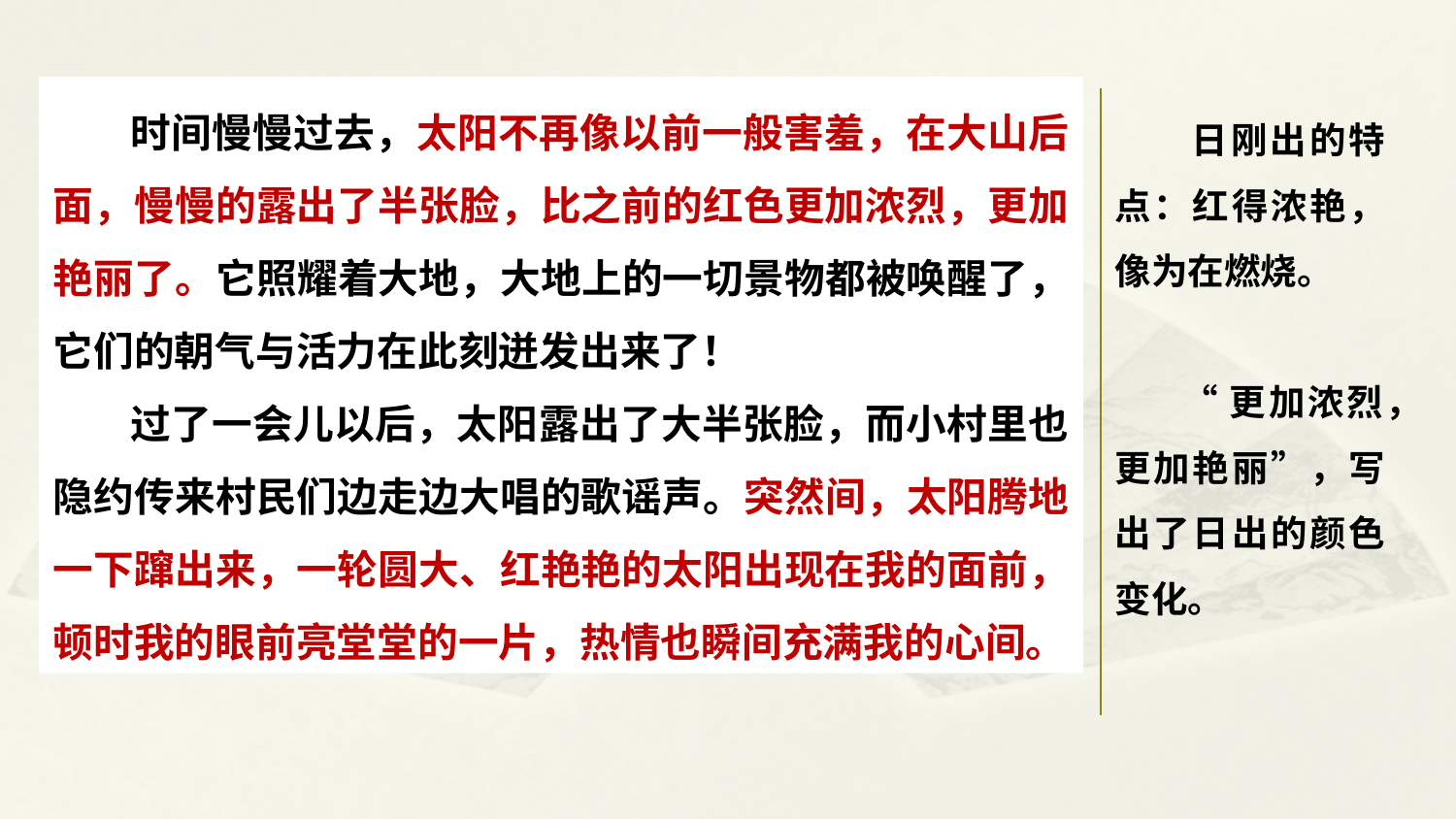

时间慢慢过去，太阳不再像以前一般害羞，在大山后面，慢慢的露出了半张脸，比之前的红色更加浓烈，更加艳丽了。它照耀着大地，大地上的一切景物都被唤醒了，它们的朝气与活力在此刻迸发出来了！
  过了一会儿以后，太阳露出了大半张脸，而小村里也隐约传来村民们边走边大唱的歌谣声。突然间，太阳腾地一下蹿出来，一轮圆大、红艳艳的太阳出现在我的面前，顿时我的眼前亮堂堂的一片，热情也瞬间充满我的心间。
  日刚出的特点：红得浓艳，像为在燃烧。

  “更加浓烈，更加艳丽”，写出了日出的颜色变化。